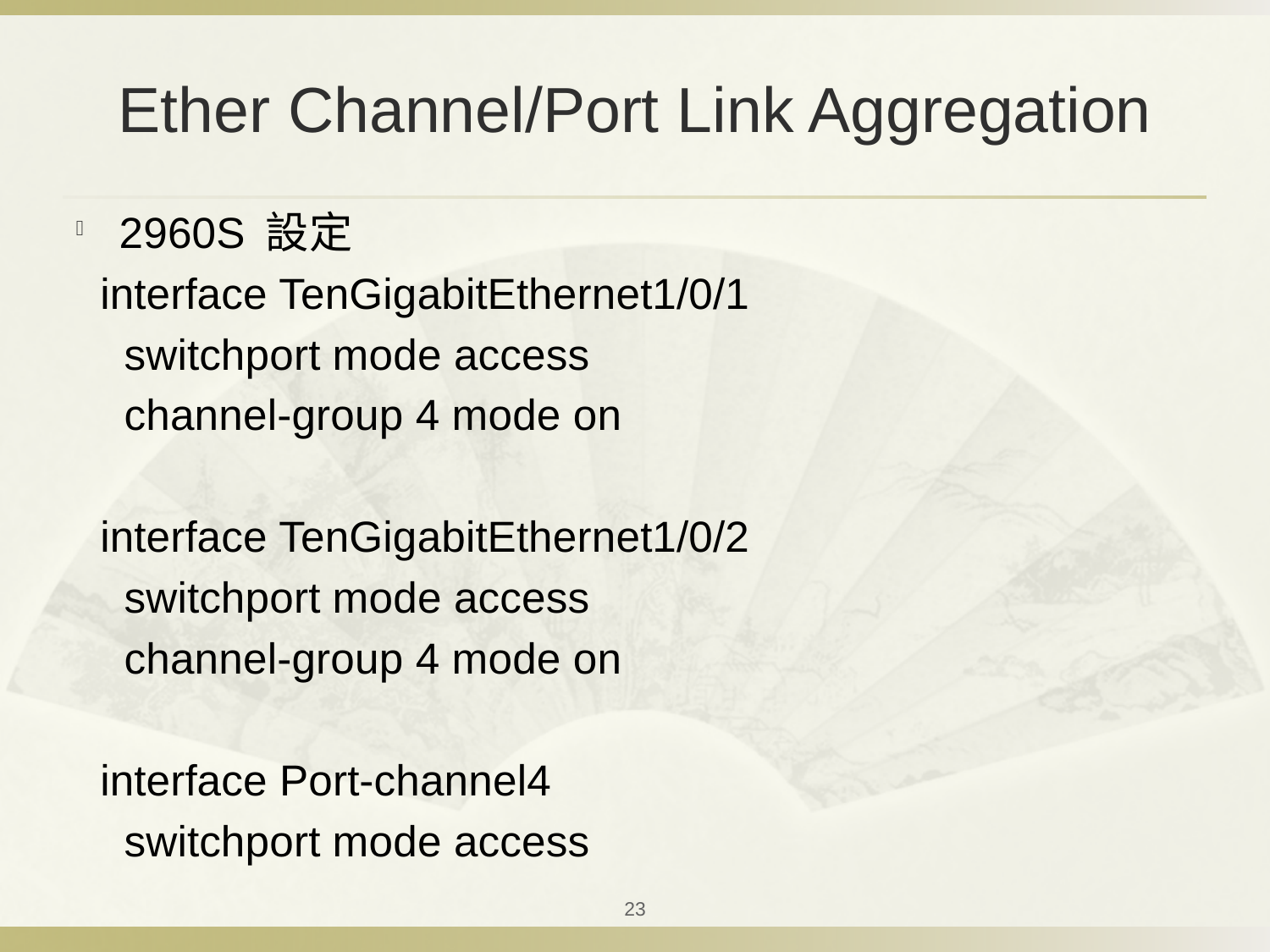

# Ether Channel/Port Link Aggregation
2960S 設定
  interface TenGigabitEthernet1/0/1
    switchport mode access
    channel-group 4 mode on

  interface TenGigabitEthernet1/0/2
    switchport mode access
    channel-group 4 mode on

  interface Port-channel4
    switchport mode access

23